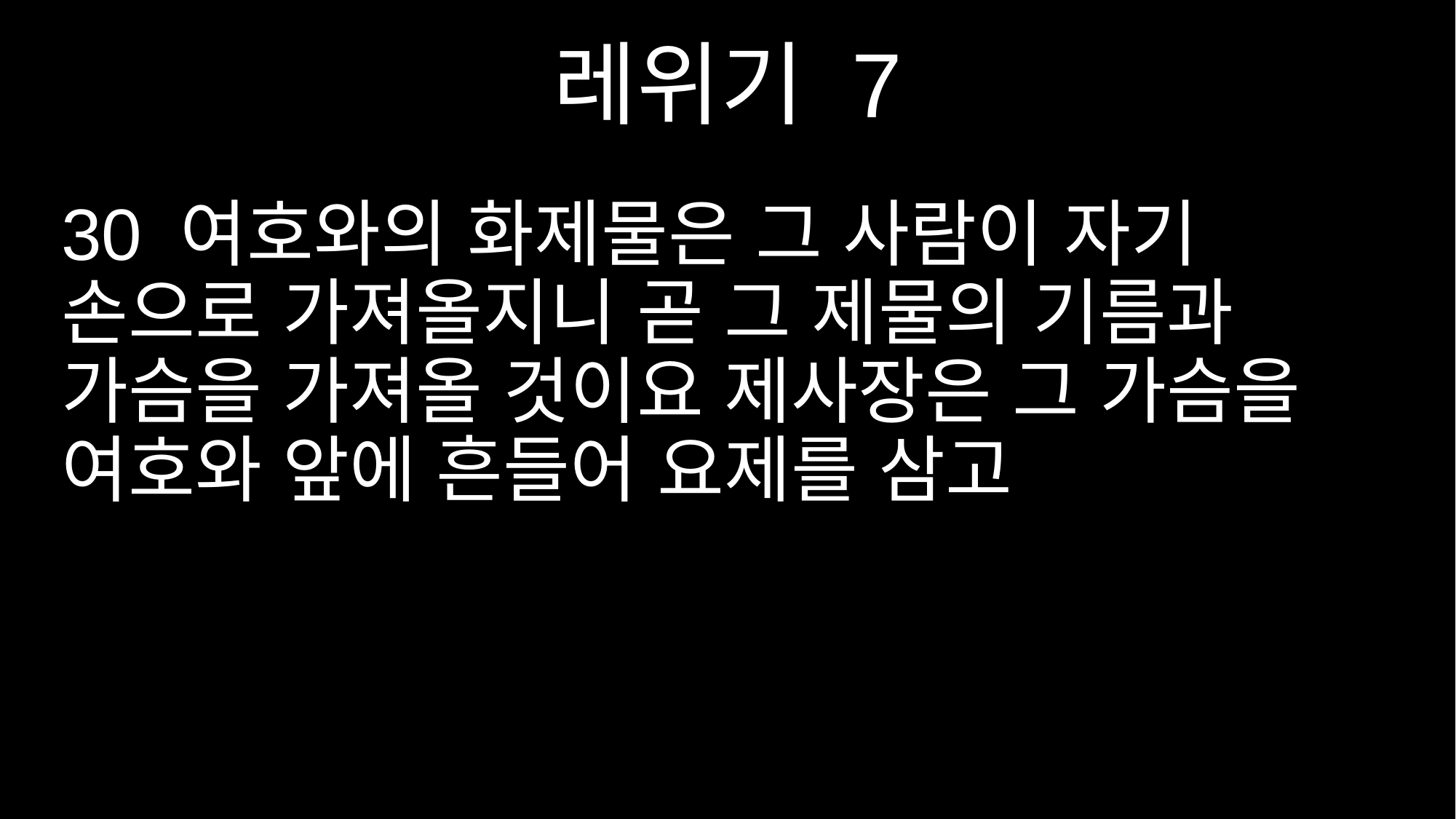

레위기 7
30 여호와의 화제물은 그 사람이 자기 손으로 가져올지니 곧 그 제물의 기름과 가슴을 가져올 것이요 제사장은 그 가슴을 여호와 앞에 흔들어 요제를 삼고